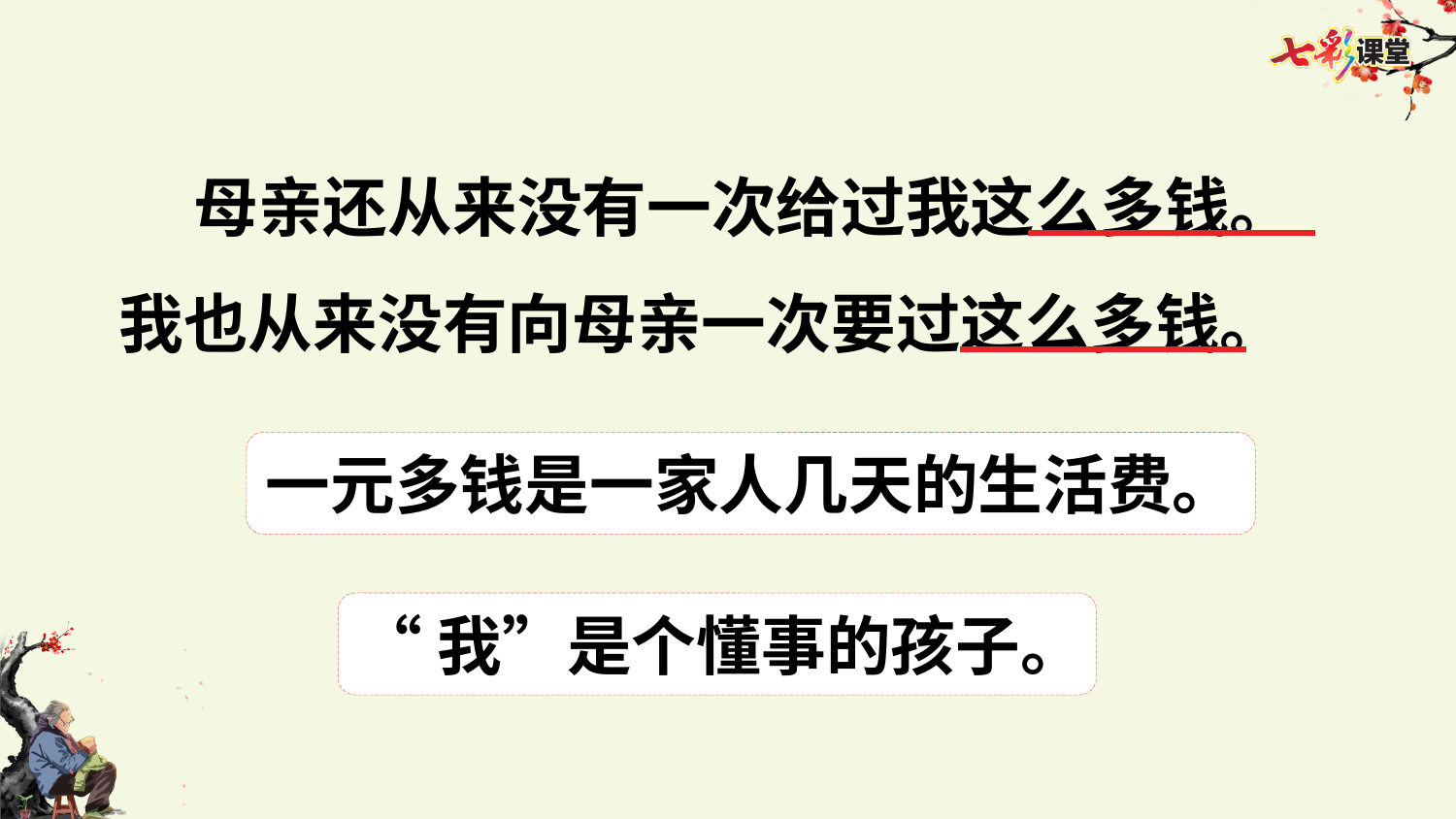

母亲还从来没有一次给过我这么多钱。我也从来没有向母亲一次要过这么多钱。
一元多钱是一家人几天的生活费。
“我”是个懂事的孩子。